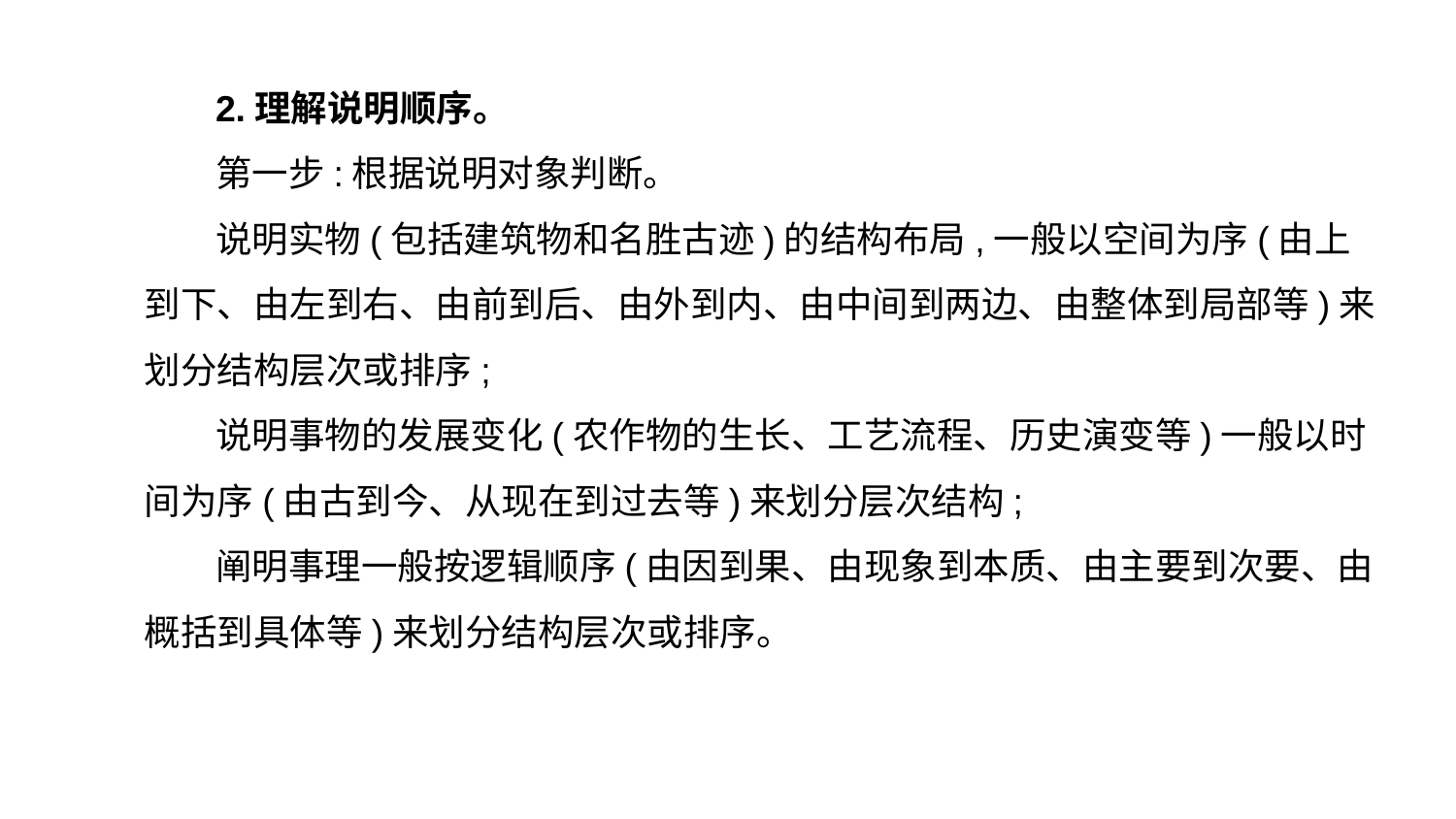

2.理解说明顺序。
第一步:根据说明对象判断。
说明实物(包括建筑物和名胜古迹)的结构布局,一般以空间为序(由上到下、由左到右、由前到后、由外到内、由中间到两边、由整体到局部等)来划分结构层次或排序;
说明事物的发展变化(农作物的生长、工艺流程、历史演变等)一般以时间为序(由古到今、从现在到过去等)来划分层次结构;
阐明事理一般按逻辑顺序(由因到果、由现象到本质、由主要到次要、由概括到具体等)来划分结构层次或排序。